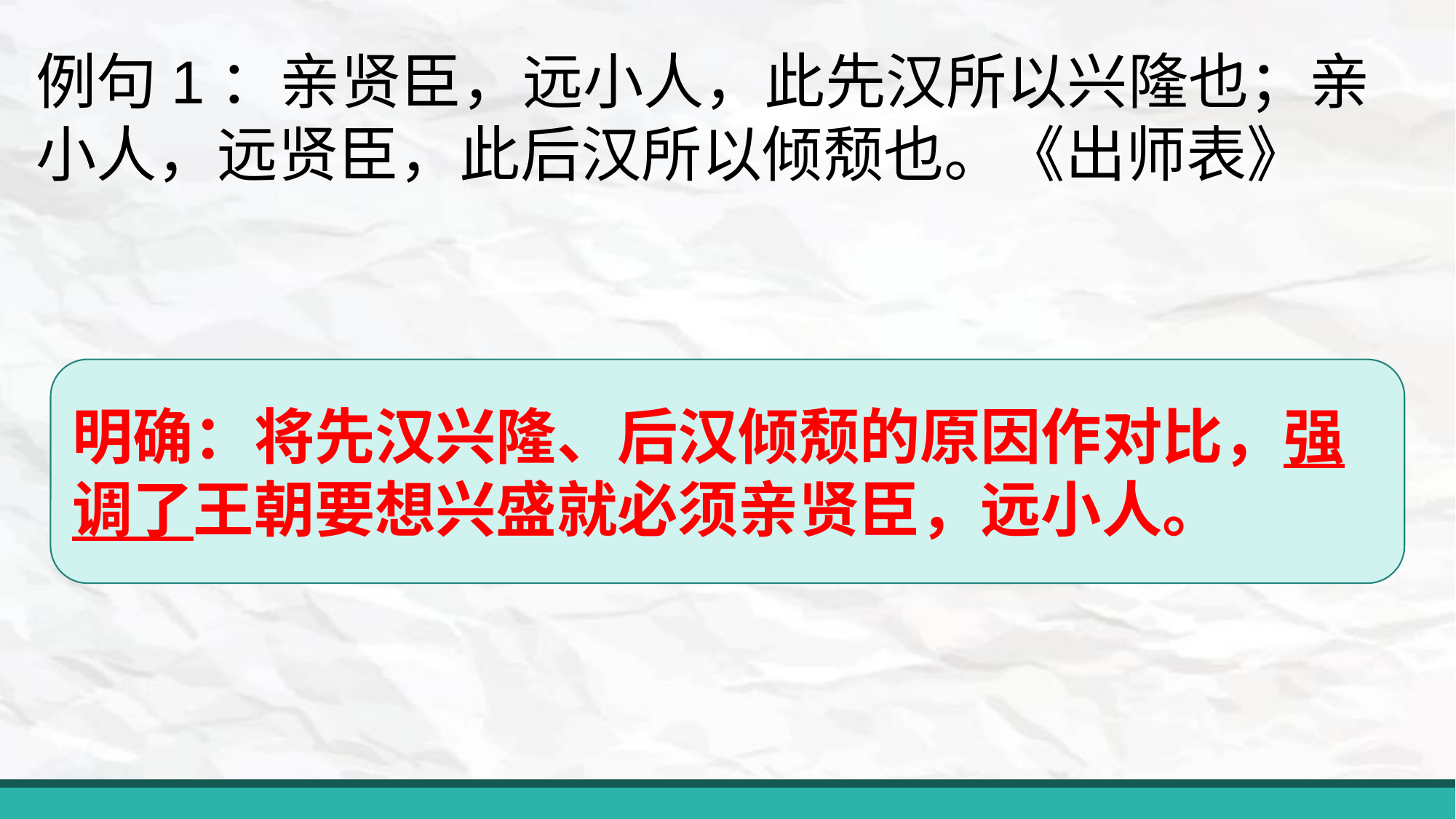

例句1：亲贤臣，远小人，此先汉所以兴隆也；亲小人，远贤臣，此后汉所以倾颓也。《出师表》

明确：将先汉兴隆、后汉倾颓的原因作对比，强调了王朝要想兴盛就必须亲贤臣，远小人。